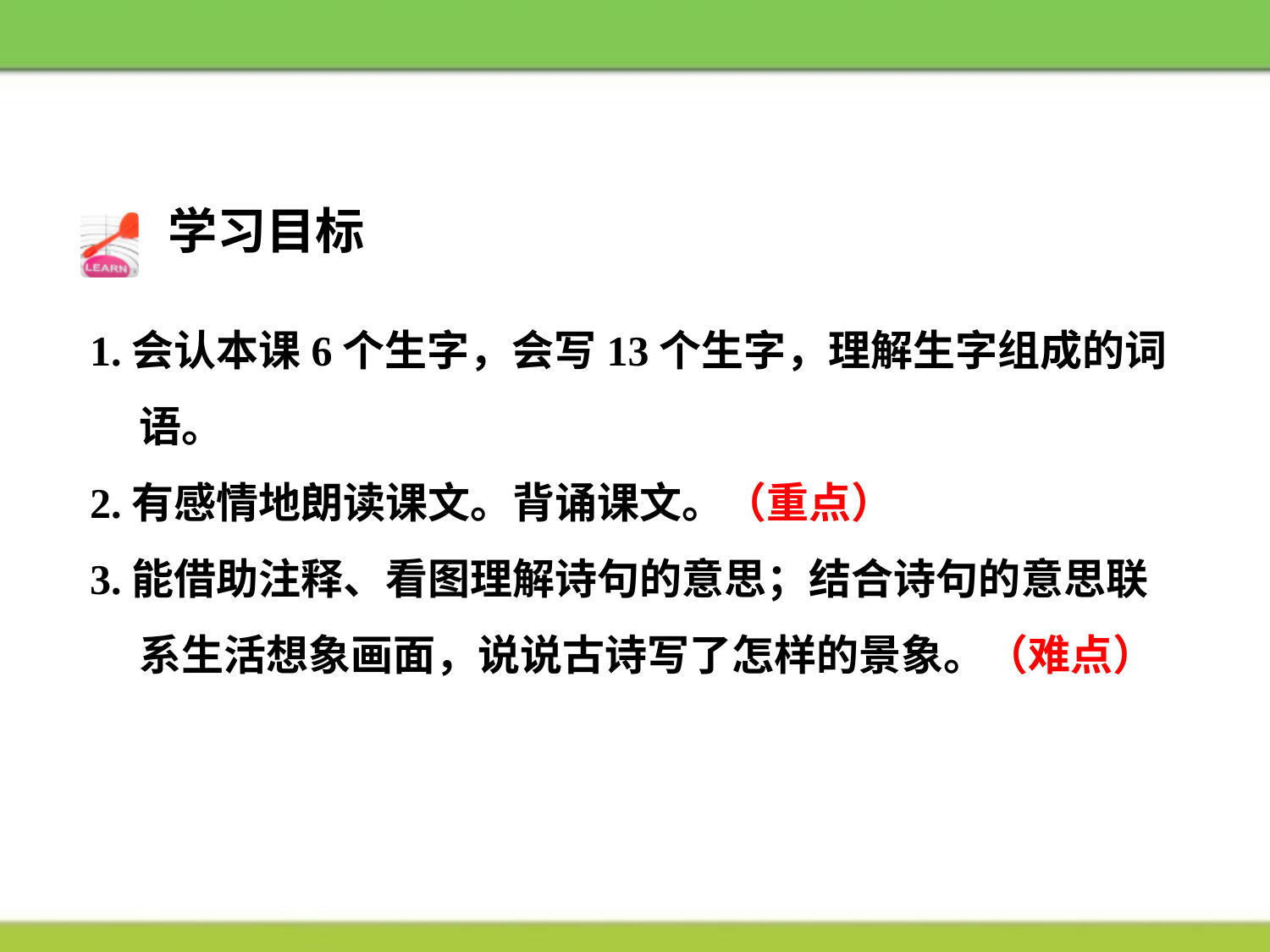

学习目标

1.会认本课6个生字，会写13个生字，理解生字组成的词语。
2.有感情地朗读课文。背诵课文。（重点）
3.能借助注释、看图理解诗句的意思；结合诗句的意思联系生活想象画面，说说古诗写了怎样的景象。（难点）